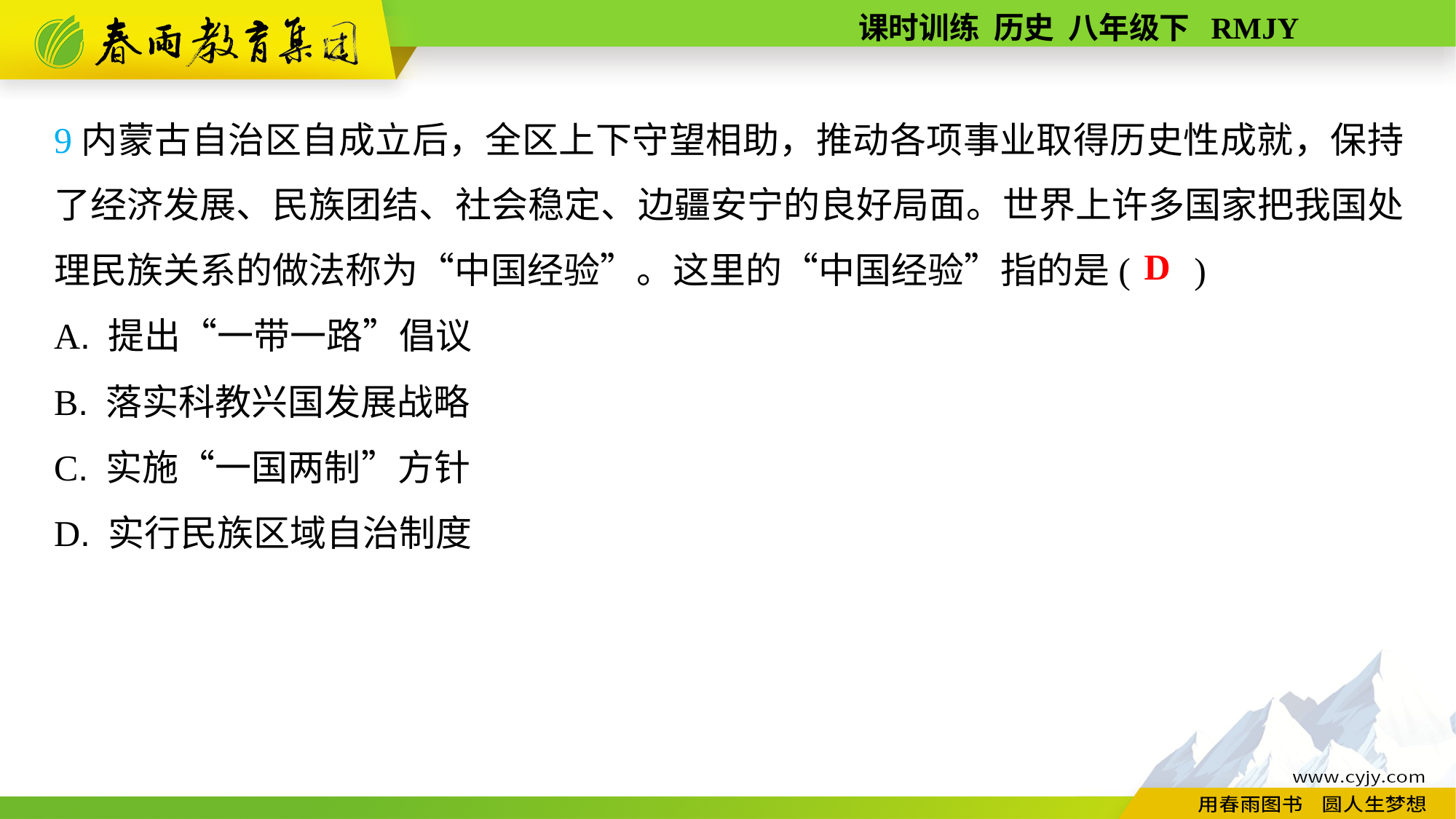

9内蒙古自治区自成立后，全区上下守望相助，推动各项事业取得历史性成就，保持了经济发展、民族团结、社会稳定、边疆安宁的良好局面。世界上许多国家把我国处理民族关系的做法称为“中国经验”。这里的“中国经验”指的是(       )
A. 提出“一带一路”倡议
B. 落实科教兴国发展战略
C. 实施“一国两制”方针
D. 实行民族区域自治制度
D